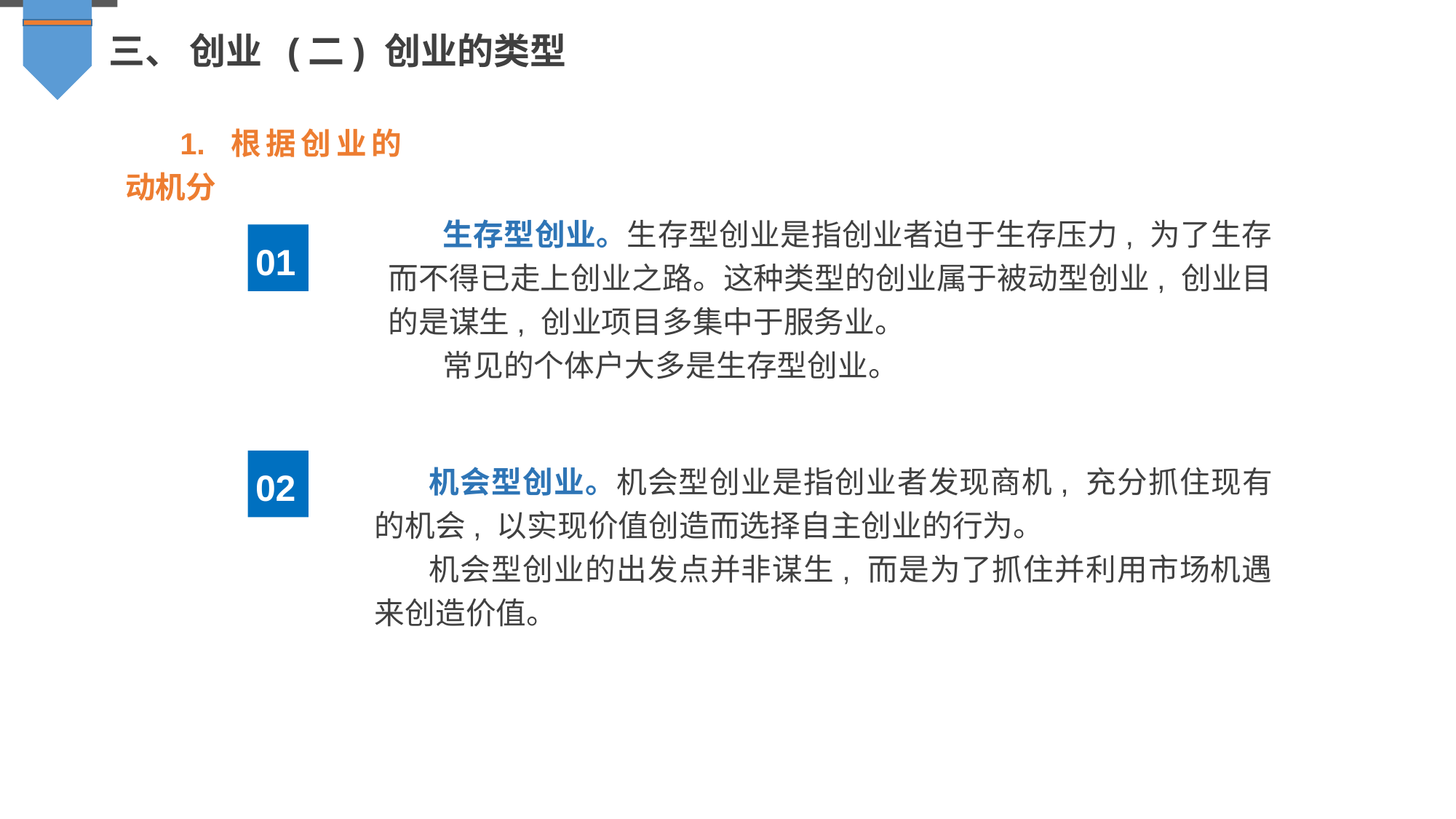

三、 创业  (二) 创业的类型
1. 根据创业的动机分
生存型创业。生存型创业是指创业者迫于生存压力, 为了生存而不得已走上创业之路。这种类型的创业属于被动型创业, 创业目的是谋生, 创业项目多集中于服务业。
常见的个体户大多是生存型创业。

01

机会型创业。机会型创业是指创业者发现商机, 充分抓住现有的机会, 以实现价值创造而选择自主创业的行为。
机会型创业的出发点并非谋生, 而是为了抓住并利用市场机遇来创造价值。
02